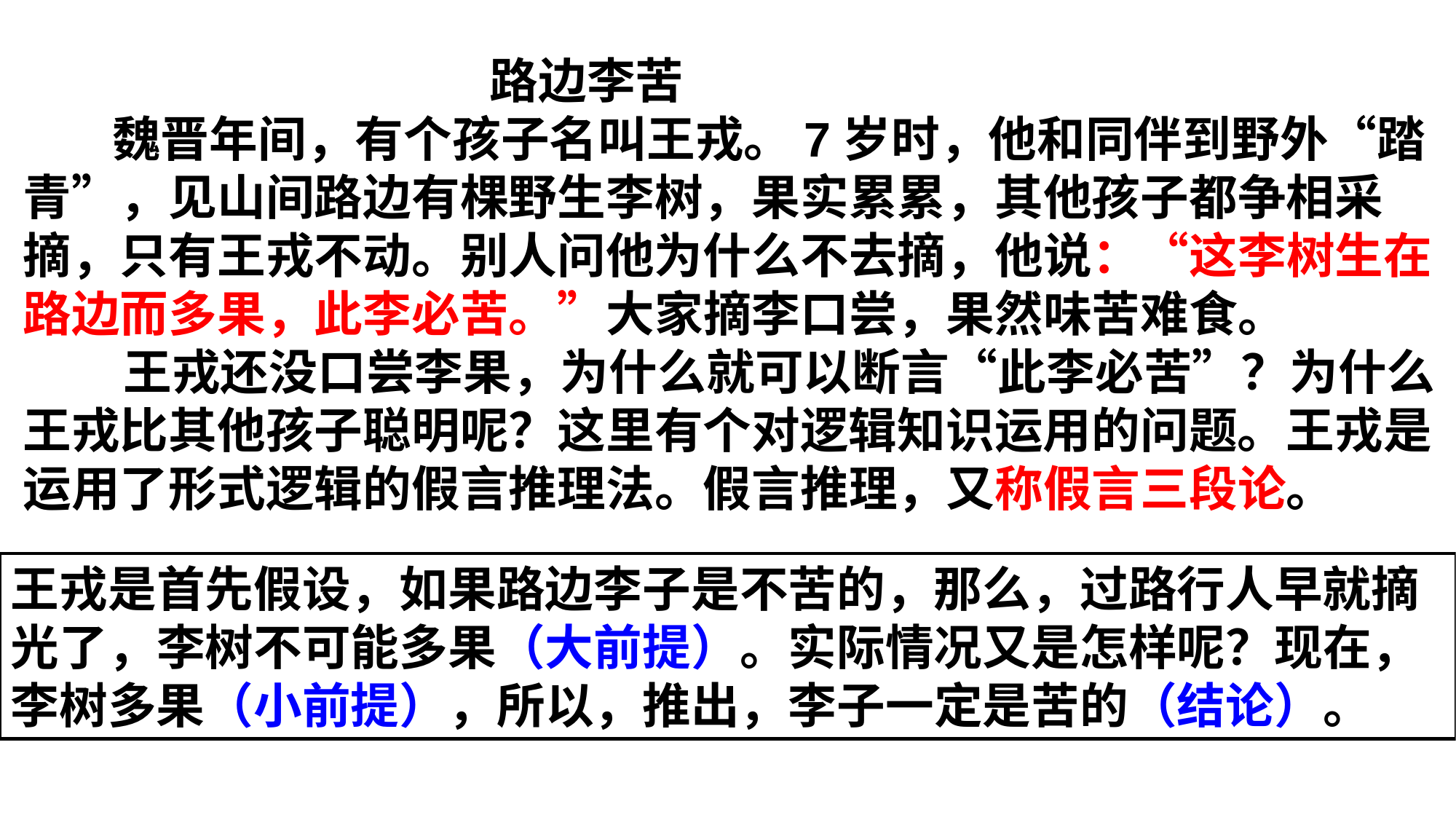

路边李苦
       魏晋年间，有个孩子名叫王戎。7岁时，他和同伴到野外“踏青”，见山间路边有棵野生李树，果实累累，其他孩子都争相采摘，只有王戎不动。别人问他为什么不去摘，他说：“这李树生在路边而多果，此李必苦。”大家摘李口尝，果然味苦难食。
        王戎还没口尝李果，为什么就可以断言“此李必苦”？为什么王戎比其他孩子聪明呢？这里有个对逻辑知识运用的问题。王戎是运用了形式逻辑的假言推理法。假言推理，又称假言三段论。
王戎是首先假设，如果路边李子是不苦的，那么，过路行人早就摘光了，李树不可能多果（大前提）。实际情况又是怎样呢？现在，李树多果（小前提），所以，推出，李子一定是苦的（结论）。